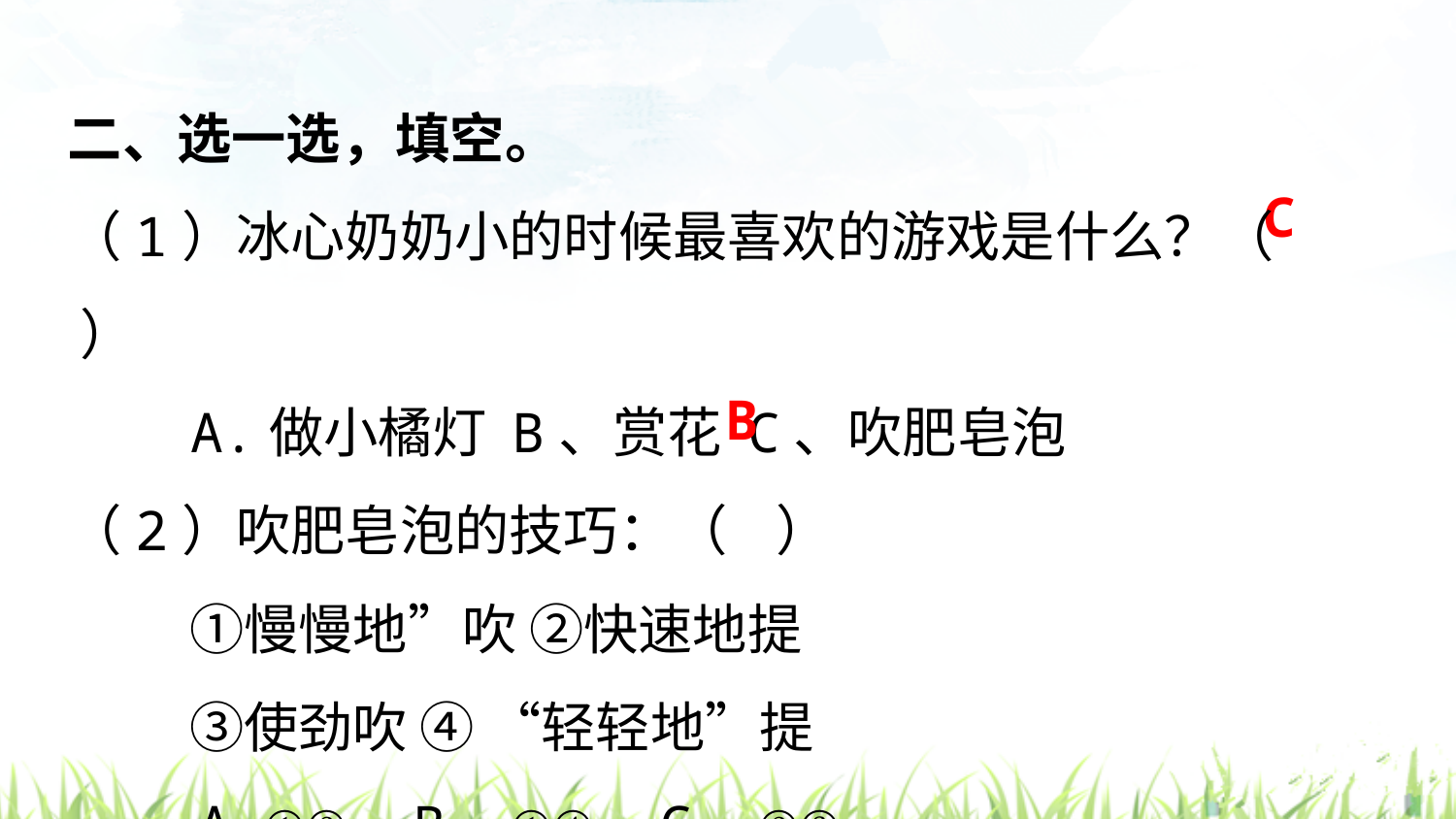

二、选一选，填空。
（1）冰心奶奶小的时候最喜欢的游戏是什么？（   ）
　　A.做小橘灯 B、赏花 C、吹肥皂泡
（2）吹肥皂泡的技巧：（    ）
　　 ①慢慢地”吹 ②快速地提
　 　③使劲吹 ④ “轻轻地”提
    A.①②  B. ①④  C. ②③
C
B